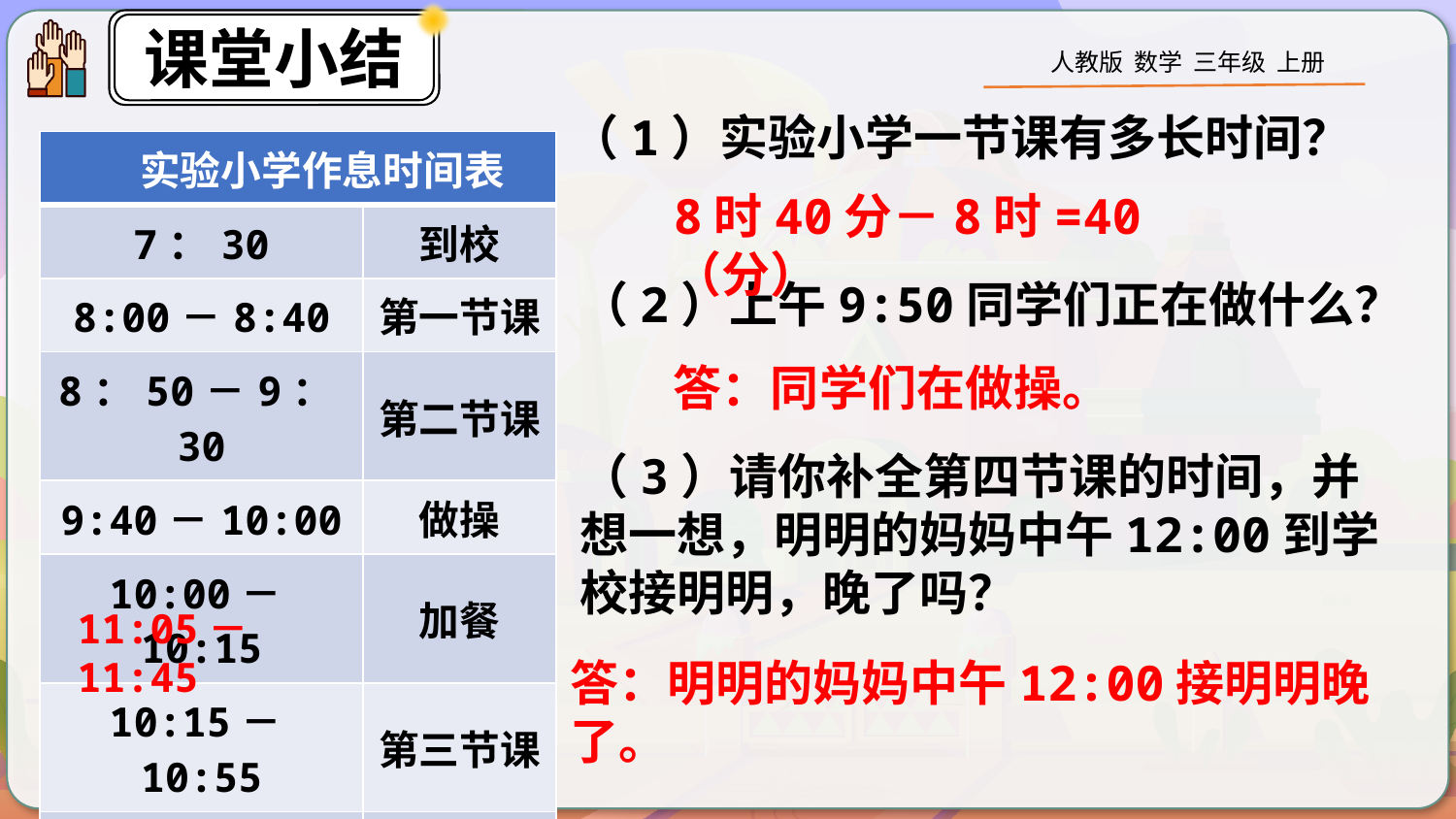

（1）实验小学一节课有多长时间？
| 实验小学作息时间表 |  |
| --- | --- |
| 7：30 | 到校 |
| 8:00－8:40 | 第一节课 |
| 8：50－9：30 | 第二节课 |
| 9:40－10:00 | 做操 |
| 10:00－10:15 | 加餐 |
| 10:15－10:55 | 第三节课 |
|  | 第四节课 |
8时40分－8时=40（分）
（2）上午9:50同学们正在做什么？
答：同学们在做操。
（3）请你补全第四节课的时间，并想一想，明明的妈妈中午12:00到学校接明明，晚了吗？
11:05－11:45
答：明明的妈妈中午12:00接明明晚了。